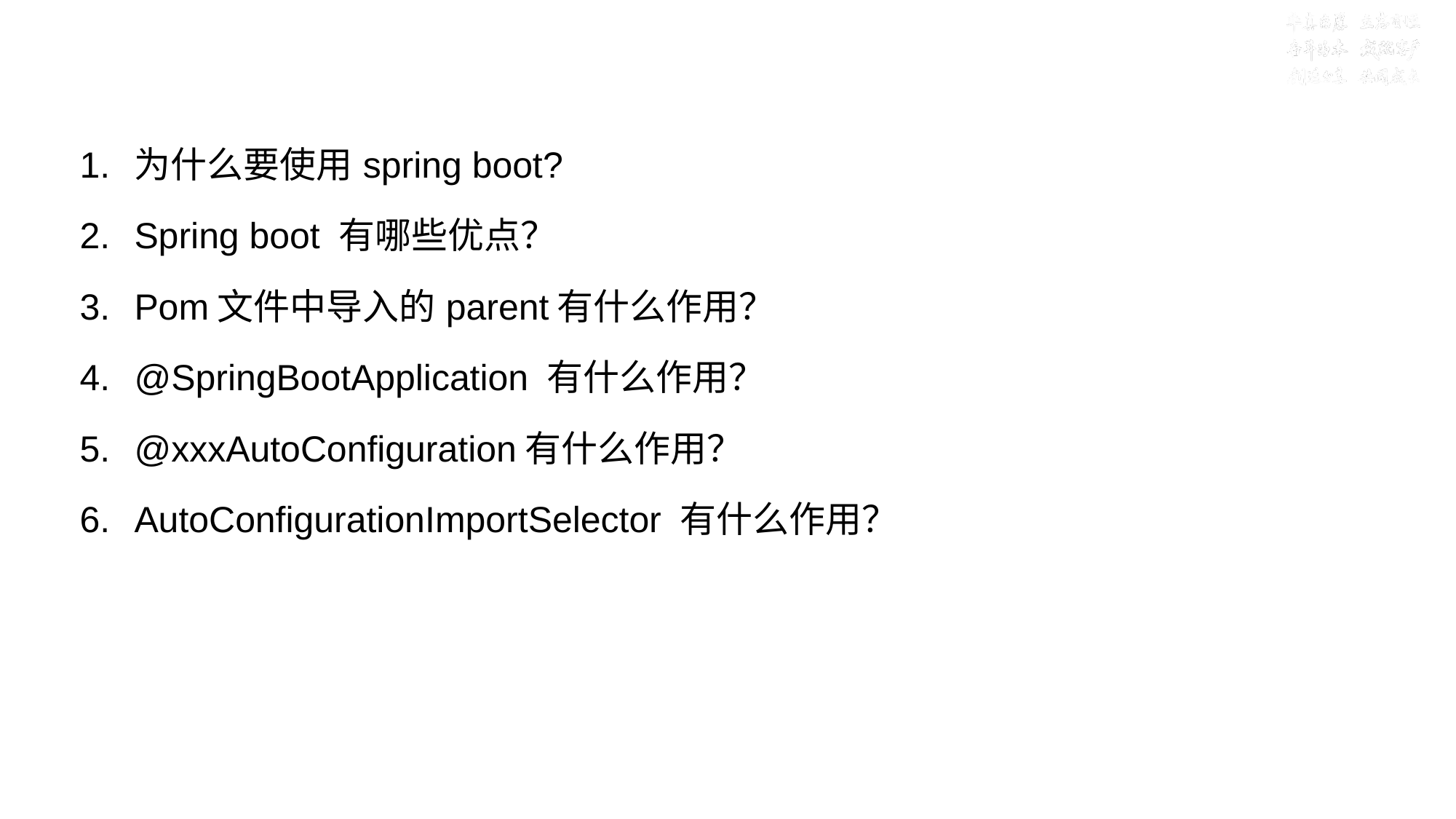

# 总结提问【第一章：Spring Boot入门】
为什么要使用spring boot?
Spring boot 有哪些优点？
Pom文件中导入的parent有什么作用？
@SpringBootApplication 有什么作用？
@xxxAutoConfiguration有什么作用？
AutoConfigurationImportSelector 有什么作用？
19